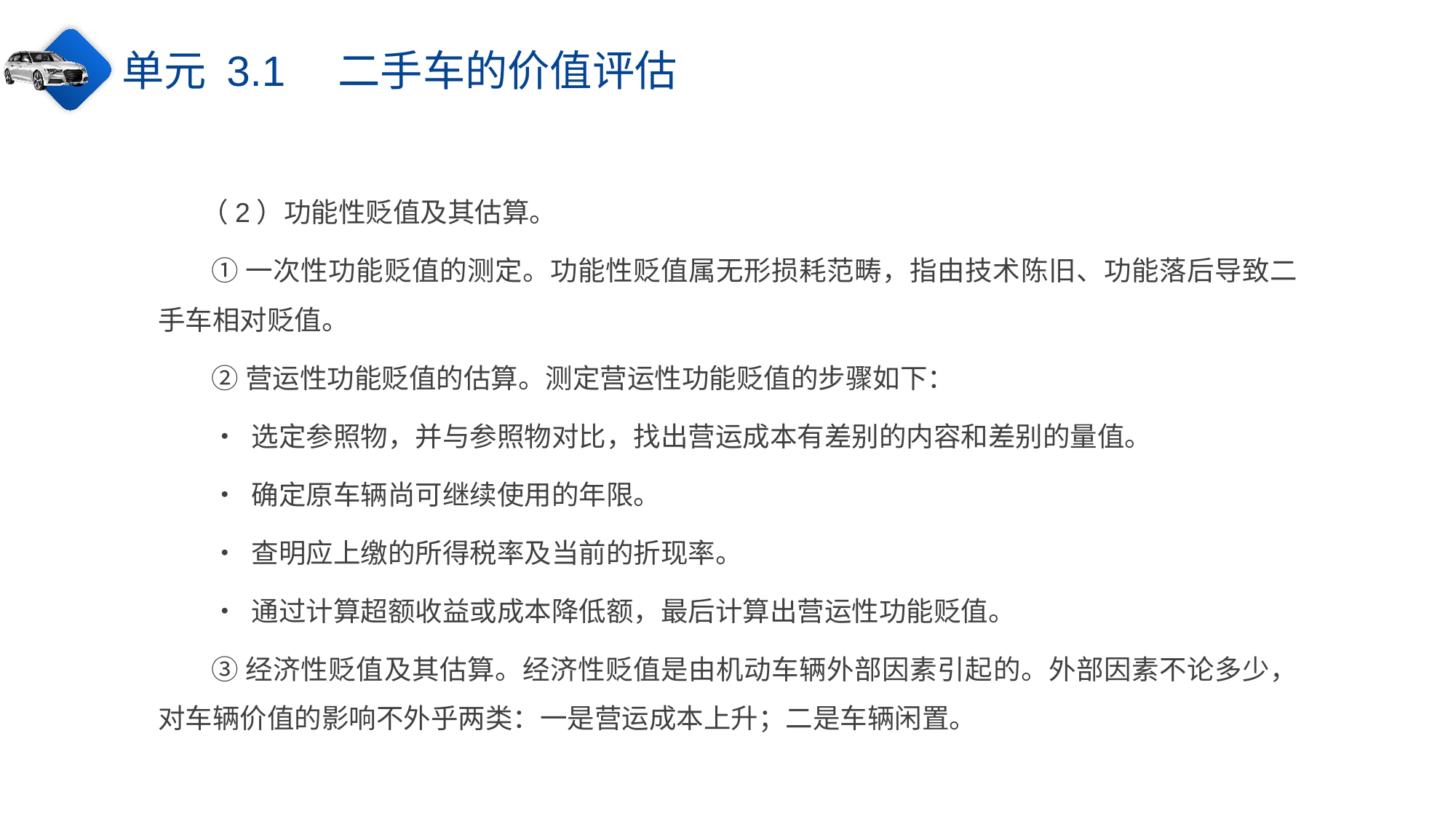

单元 3.1　二手车的价值评估
（2）功能性贬值及其估算。
①一次性功能贬值的测定。功能性贬值属无形损耗范畴，指由技术陈旧、功能落后导致二手车相对贬值。
②营运性功能贬值的估算。测定营运性功能贬值的步骤如下：
• 选定参照物，并与参照物对比，找出营运成本有差别的内容和差别的量值。
• 确定原车辆尚可继续使用的年限。
• 查明应上缴的所得税率及当前的折现率。
• 通过计算超额收益或成本降低额，最后计算出营运性功能贬值。
③经济性贬值及其估算。经济性贬值是由机动车辆外部因素引起的。外部因素不论多少，对车辆价值的影响不外乎两类：一是营运成本上升；二是车辆闲置。